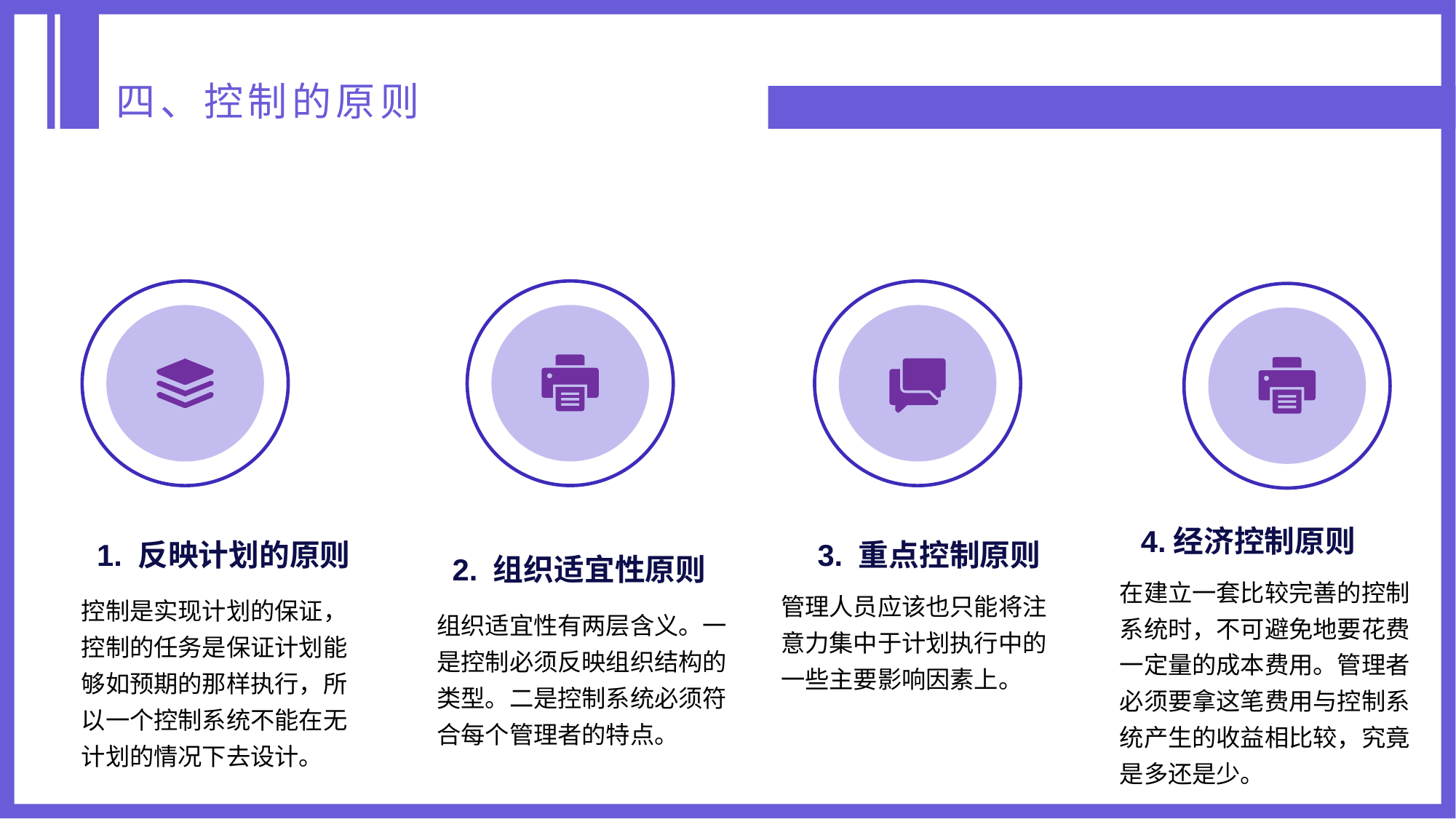

四、控制的原则

4.经济控制原则
在建立一套比较完善的控制系统时，不可避免地要花费一定量的成本费用。管理者必须要拿这笔费用与控制系统产生的收益相比较，究竟是多还是少。
1. 反映计划的原则
控制是实现计划的保证，控制的任务是保证计划能够如预期的那样执行，所以一个控制系统不能在无计划的情况下去设计。
3. 重点控制原则
管理人员应该也只能将注意力集中于计划执行中的一些主要影响因素上。
2. 组织适宜性原则
组织适宜性有两层含义。一是控制必须反映组织结构的类型。二是控制系统必须符合每个管理者的特点。